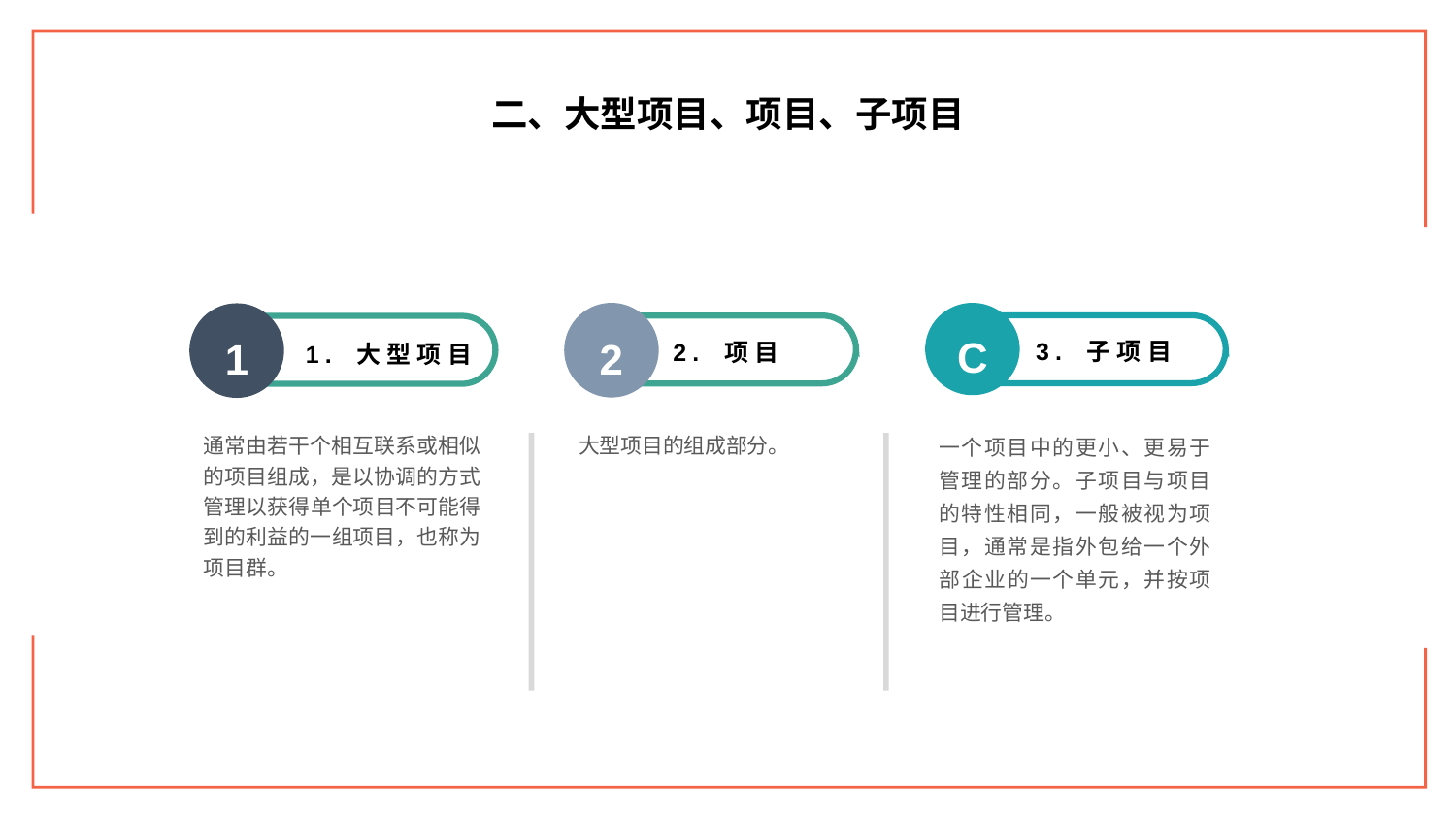

二、大型项目、项目、子项目

2
2. 项目

大型项目的组成部分。

C
3. 子项目

一个项目中的更小、更易于管理的部分。子项目与项目的特性相同，一般被视为项目，通常是指外包给一个外部企业的一个单元，并按项目进行管理。

1
1. 大型项目

通常由若干个相互联系或相似的项目组成，是以协调的方式管理以获得单个项目不可能得到的利益的一组项目，也称为项目群。